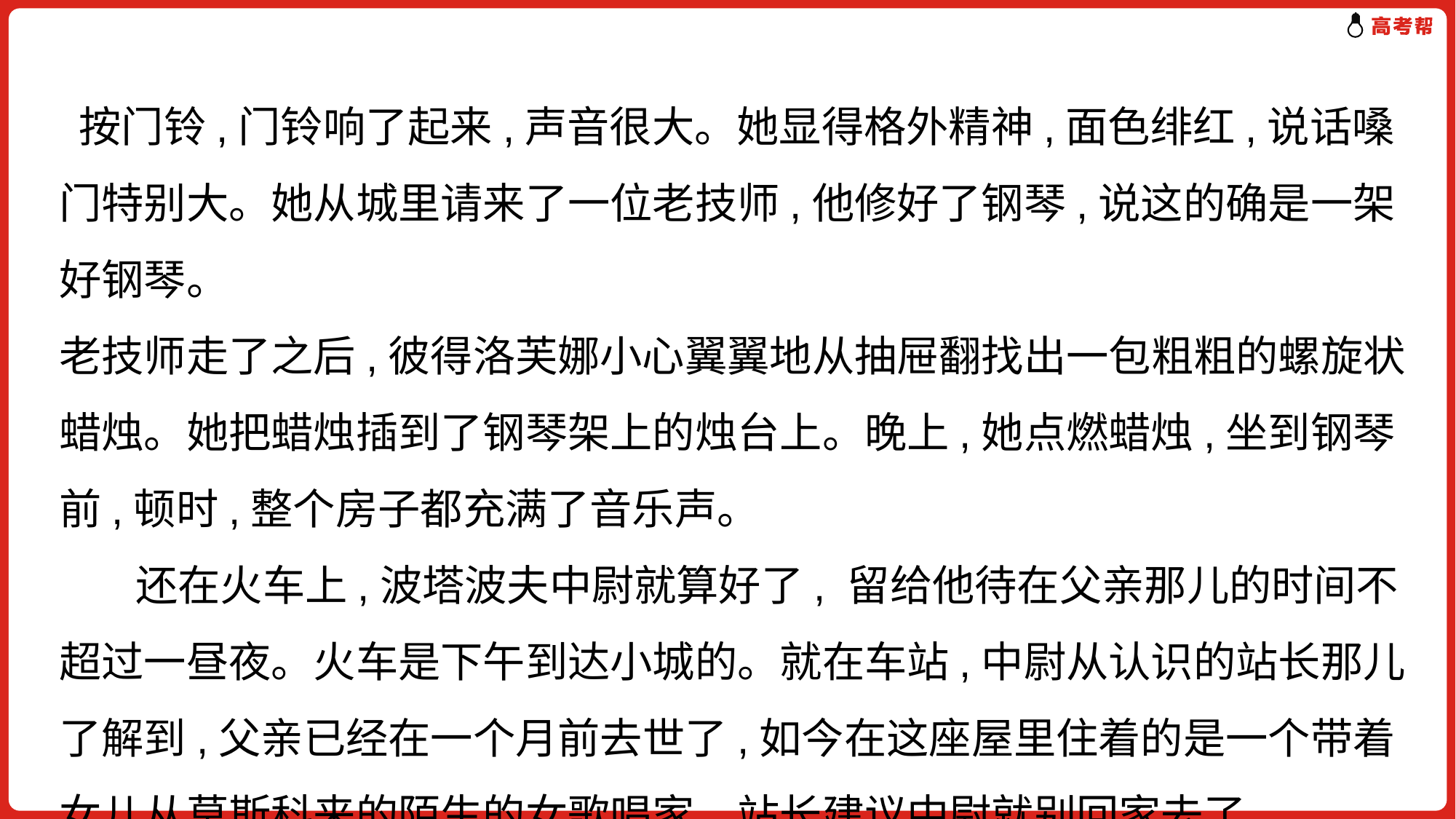

按门铃,门铃响了起来,声音很大。她显得格外精神,面色绯红,说话嗓门特别大。她从城里请来了一位老技师,他修好了钢琴,说这的确是一架好钢琴。
老技师走了之后,彼得洛芙娜小心翼翼地从抽屉翻找出一包粗粗的螺旋状蜡烛。她把蜡烛插到了钢琴架上的烛台上。晚上,她点燃蜡烛,坐到钢琴前,顿时,整个房子都充满了音乐声。
       还在火车上,波塔波夫中尉就算好了, 留给他待在父亲那儿的时间不超过一昼夜。火车是下午到达小城的。就在车站,中尉从认识的站长那儿了解到,父亲已经在一个月前去世了,如今在这座屋里住着的是一个带着女儿从莫斯科来的陌生的女歌唱家。站长建议中尉就别回家去了。